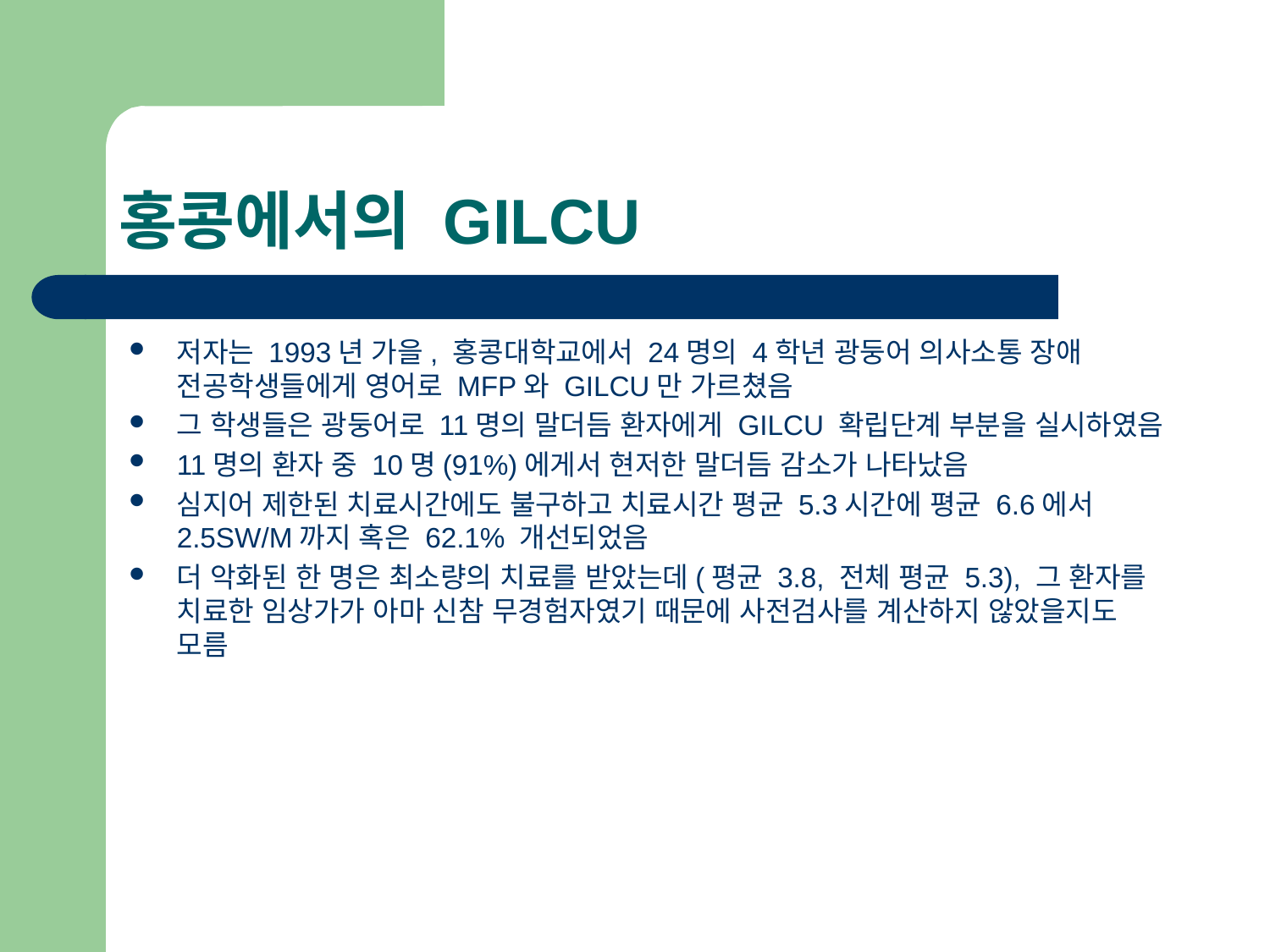

# 홍콩에서의 GILCU
저자는 1993년 가을, 홍콩대학교에서 24명의 4학년 광둥어 의사소통 장애 전공학생들에게 영어로 MFP와 GILCU만 가르쳤음
그 학생들은 광둥어로 11명의 말더듬 환자에게 GILCU 확립단계 부분을 실시하였음
11명의 환자 중 10명(91%)에게서 현저한 말더듬 감소가 나타났음
심지어 제한된 치료시간에도 불구하고 치료시간 평균 5.3시간에 평균 6.6에서 2.5SW/M까지 혹은 62.1% 개선되었음
더 악화된 한 명은 최소량의 치료를 받았는데(평균 3.8, 전체 평균 5.3), 그 환자를 치료한 임상가가 아마 신참 무경험자였기 때문에 사전검사를 계산하지 않았을지도 모름